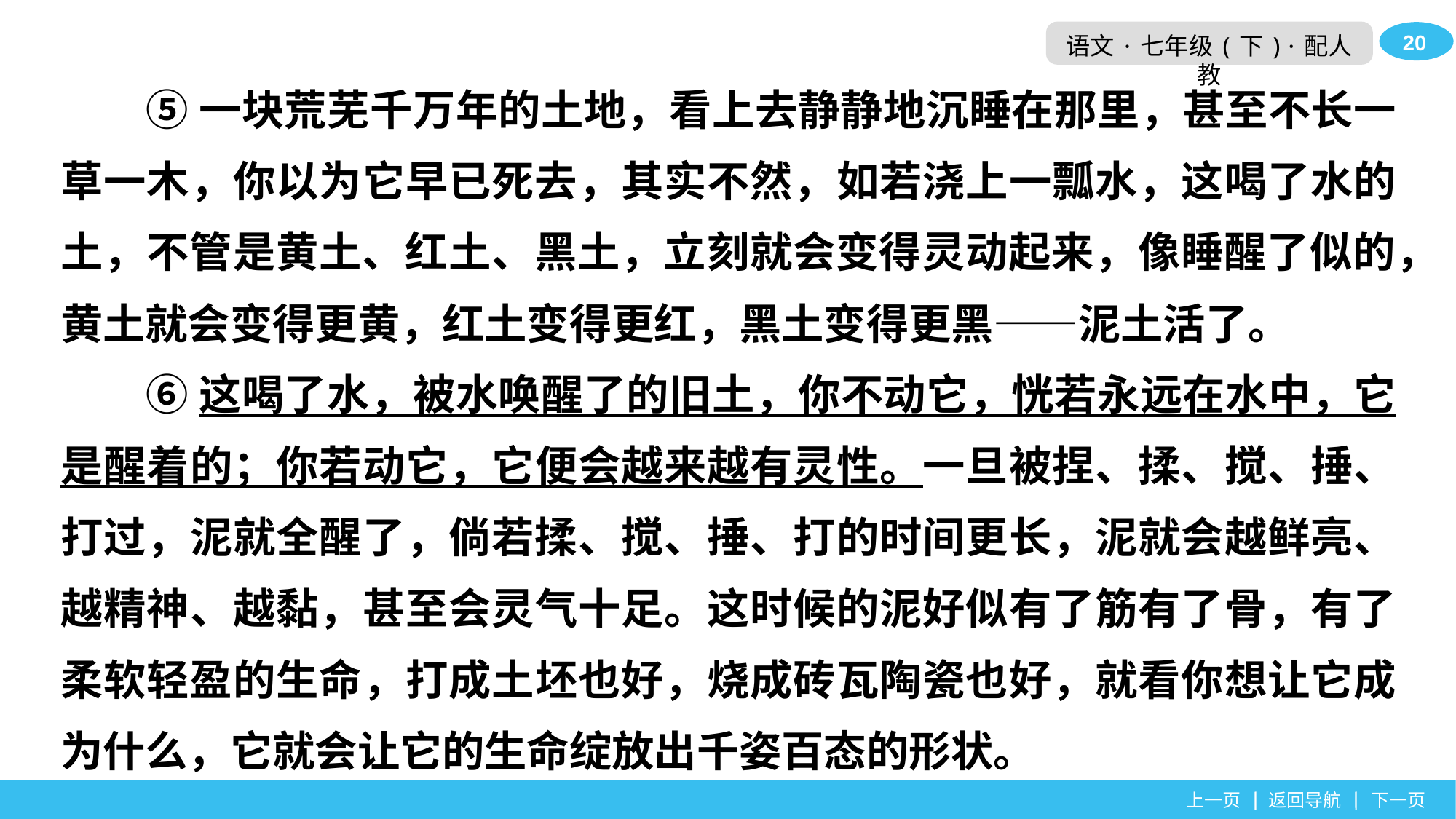

⑤一块荒芜千万年的土地，看上去静静地沉睡在那里，甚至不长一草一木，你以为它早已死去，其实不然，如若浇上一瓢水，这喝了水的土，不管是黄土、红土、黑土，立刻就会变得灵动起来，像睡醒了似的，黄土就会变得更黄，红土变得更红，黑土变得更黑——泥土活了。
⑥这喝了水，被水唤醒了的旧土，你不动它，恍若永远在水中，它是醒着的；你若动它，它便会越来越有灵性。一旦被捏、揉、搅、捶、打过，泥就全醒了，倘若揉、搅、捶、打的时间更长，泥就会越鲜亮、越精神、越黏，甚至会灵气十足。这时候的泥好似有了筋有了骨，有了柔软轻盈的生命，打成土坯也好，烧成砖瓦陶瓷也好，就看你想让它成为什么，它就会让它的生命绽放出千姿百态的形状。